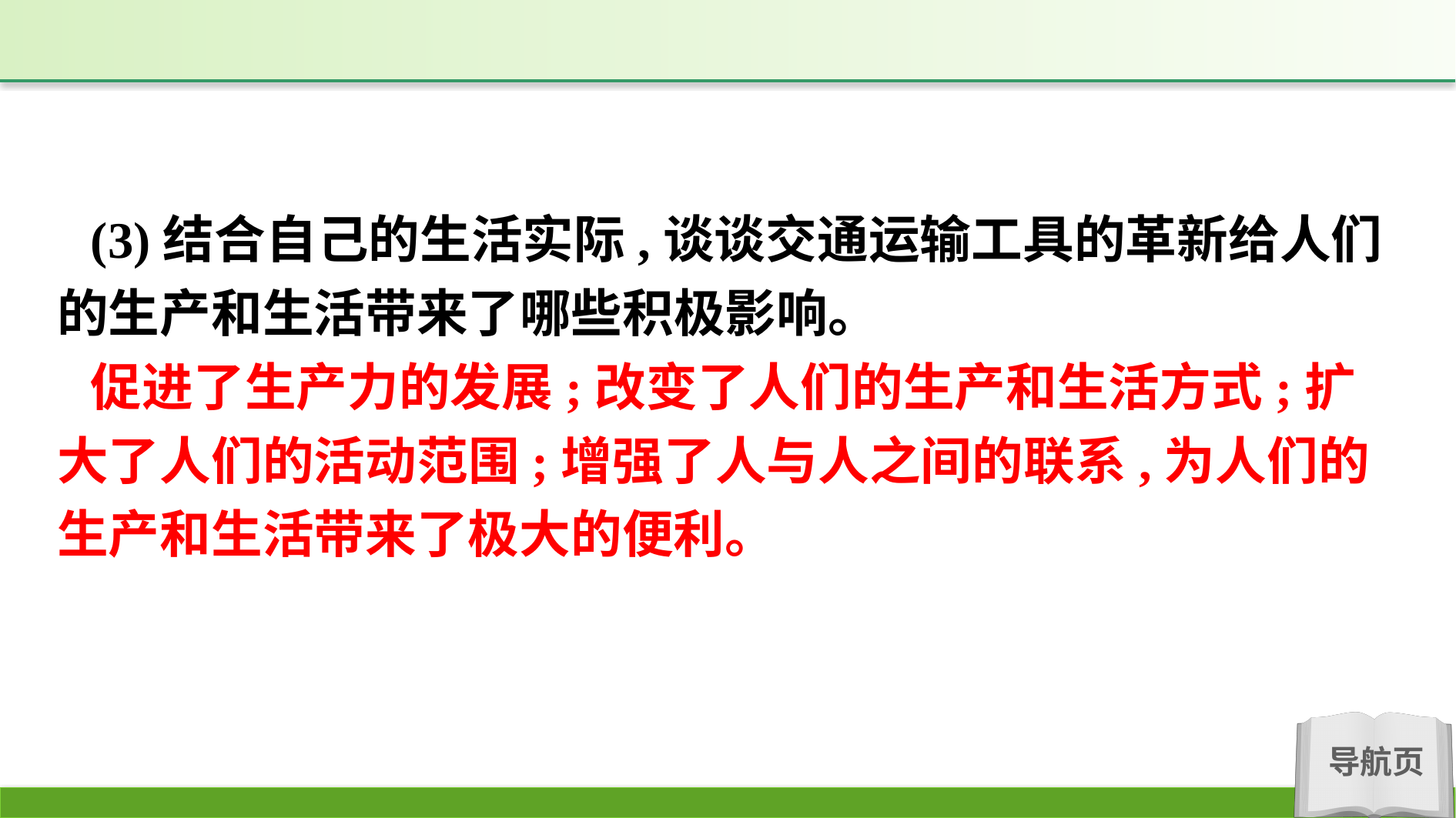

(3)结合自己的生活实际,谈谈交通运输工具的革新给人们的生产和生活带来了哪些积极影响。
促进了生产力的发展;改变了人们的生产和生活方式;扩大了人们的活动范围;增强了人与人之间的联系,为人们的生产和生活带来了极大的便利。